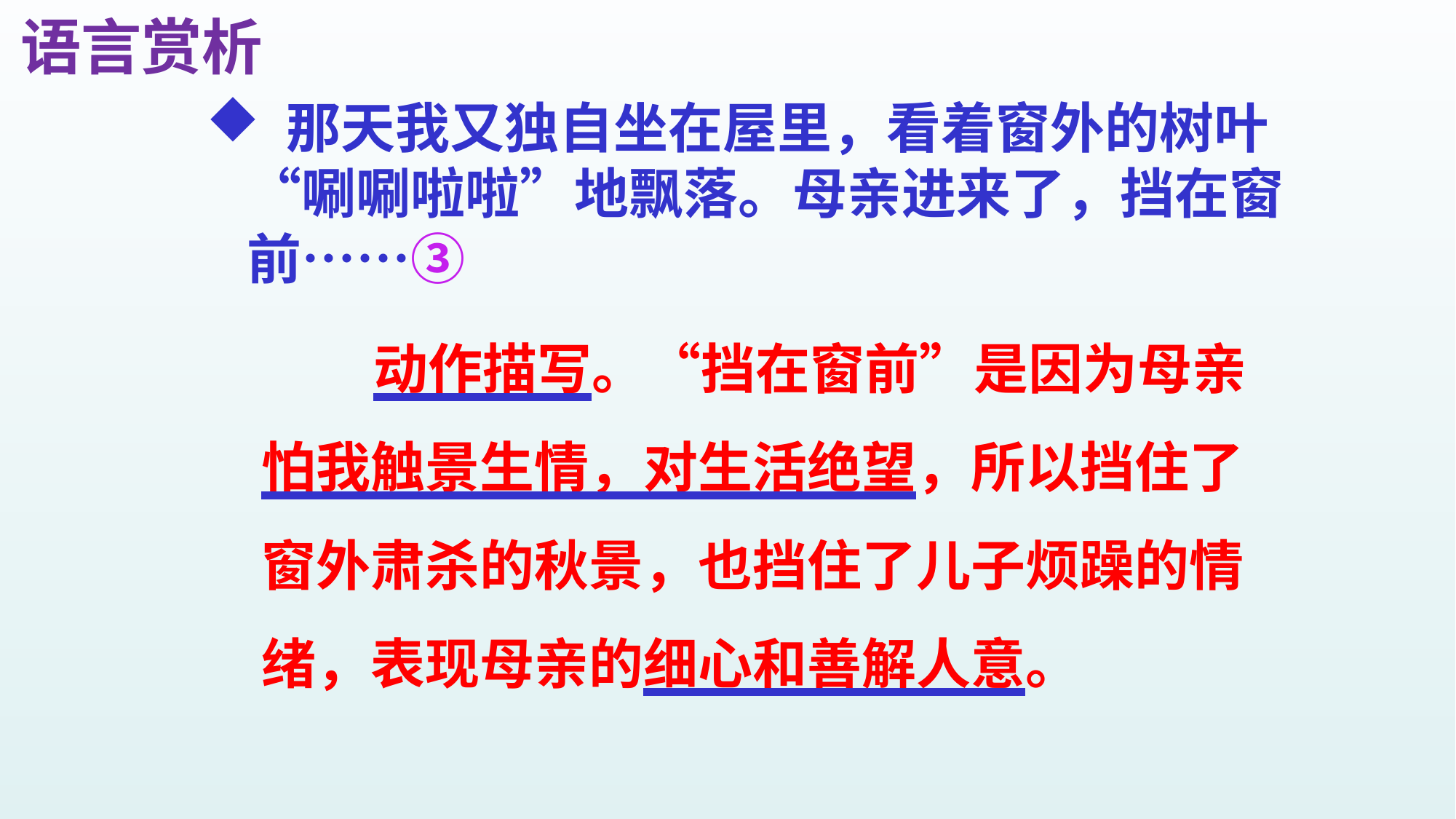

语言赏析
 那天我又独自坐在屋里，看着窗外的树叶“唰唰啦啦”地飘落。母亲进来了，挡在窗前……③
        动作描写。“挡在窗前”是因为母亲怕我触景生情，对生活绝望，所以挡住了窗外肃杀的秋景，也挡住了儿子烦躁的情绪，表现母亲的细心和善解人意。